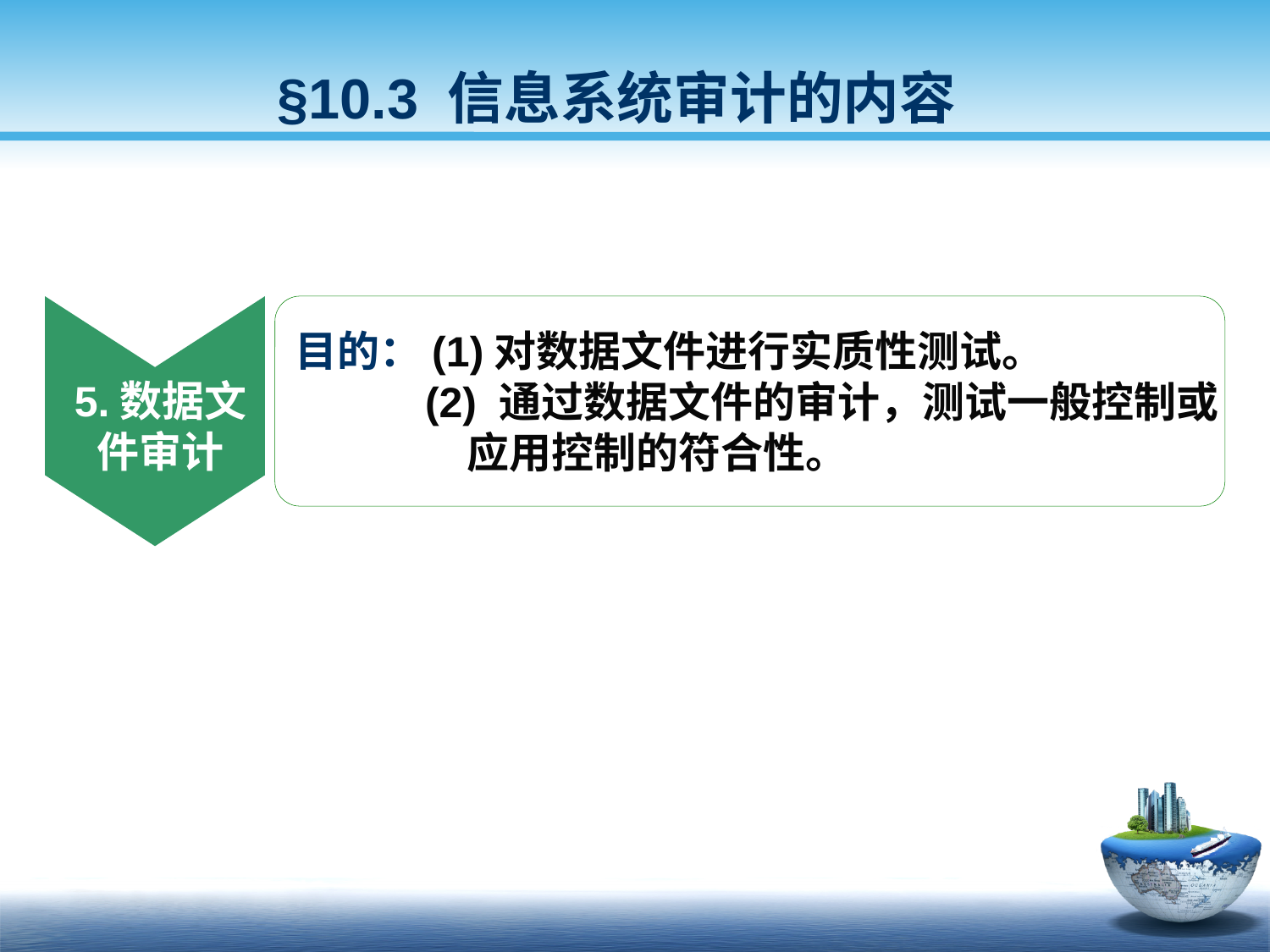

§10.3 信息系统审计的内容
目的：(1)对数据文件进行实质性测试。
           (2) 通过数据文件的审计，测试一般控制或
                 应用控制的符合性。

5.数据文件审计